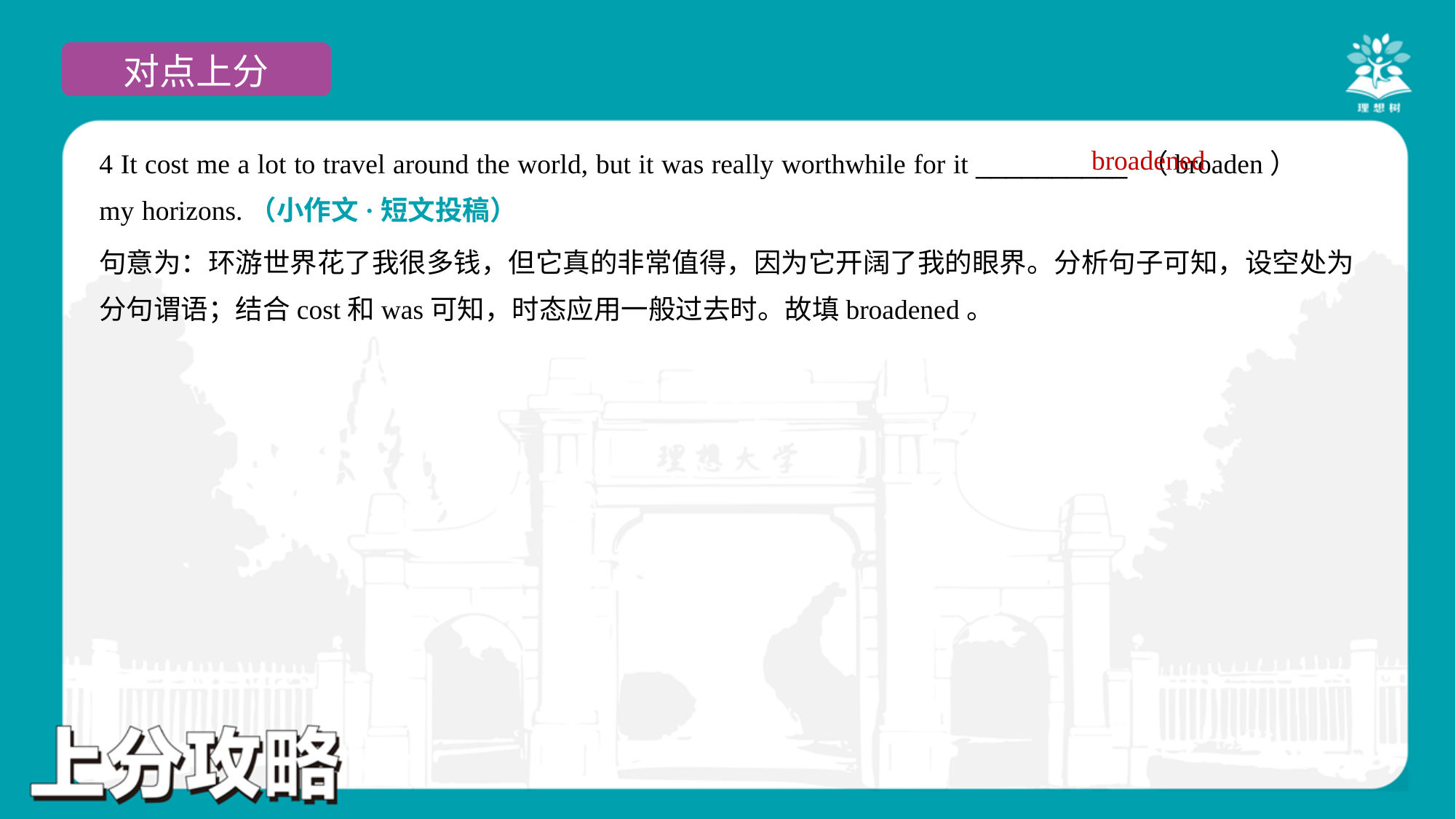

broadened
4 It cost me a lot to travel around the world, but it was really worthwhile for it __________ （broaden）
my horizons.（小作文·短文投稿）
句意为：环游世界花了我很多钱，但它真的非常值得，因为它开阔了我的眼界。分析句子可知，设空处为
分句谓语；结合cost和was可知，时态应用一般过去时。故填broadened。